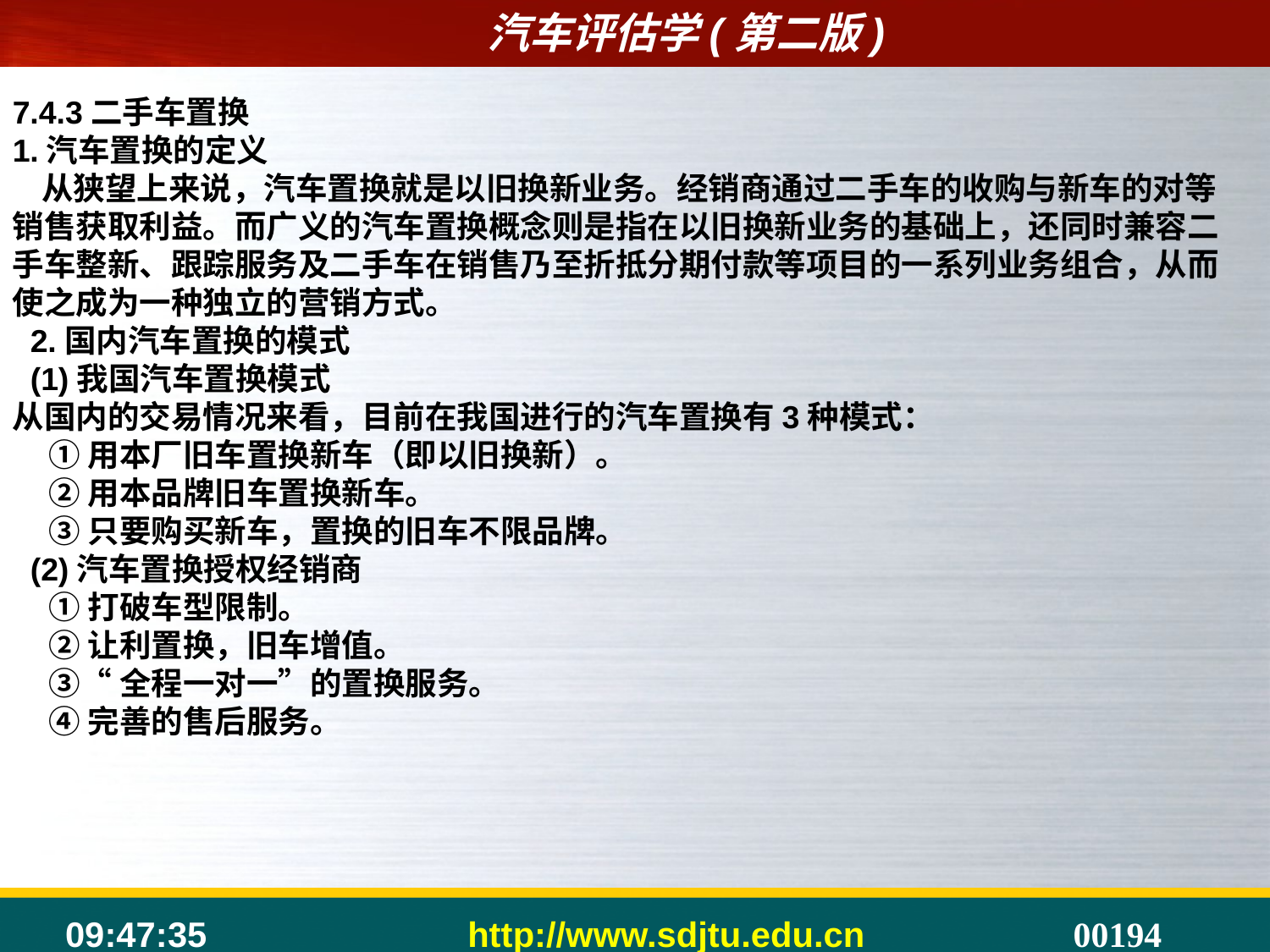

7.4.3二手车置换
1.汽车置换的定义
   从狭望上来说，汽车置换就是以旧换新业务。经销商通过二手车的收购与新车的对等销售获取利益。而广义的汽车置换概念则是指在以旧换新业务的基础上，还同时兼容二手车整新、跟踪服务及二手车在销售乃至折抵分期付款等项目的一系列业务组合，从而使之成为一种独立的营销方式。
  2.国内汽车置换的模式
  (1)我国汽车置换模式
从国内的交易情况来看，目前在我国进行的汽车置换有3种模式：
     ①用本厂旧车置换新车（即以旧换新）。
     ②用本品牌旧车置换新车。
     ③只要购买新车，置换的旧车不限品牌。
  (2)汽车置换授权经销商
     ①打破车型限制。
     ②让利置换，旧车增值。
     ③“全程一对一”的置换服务。
     ④完善的售后服务。